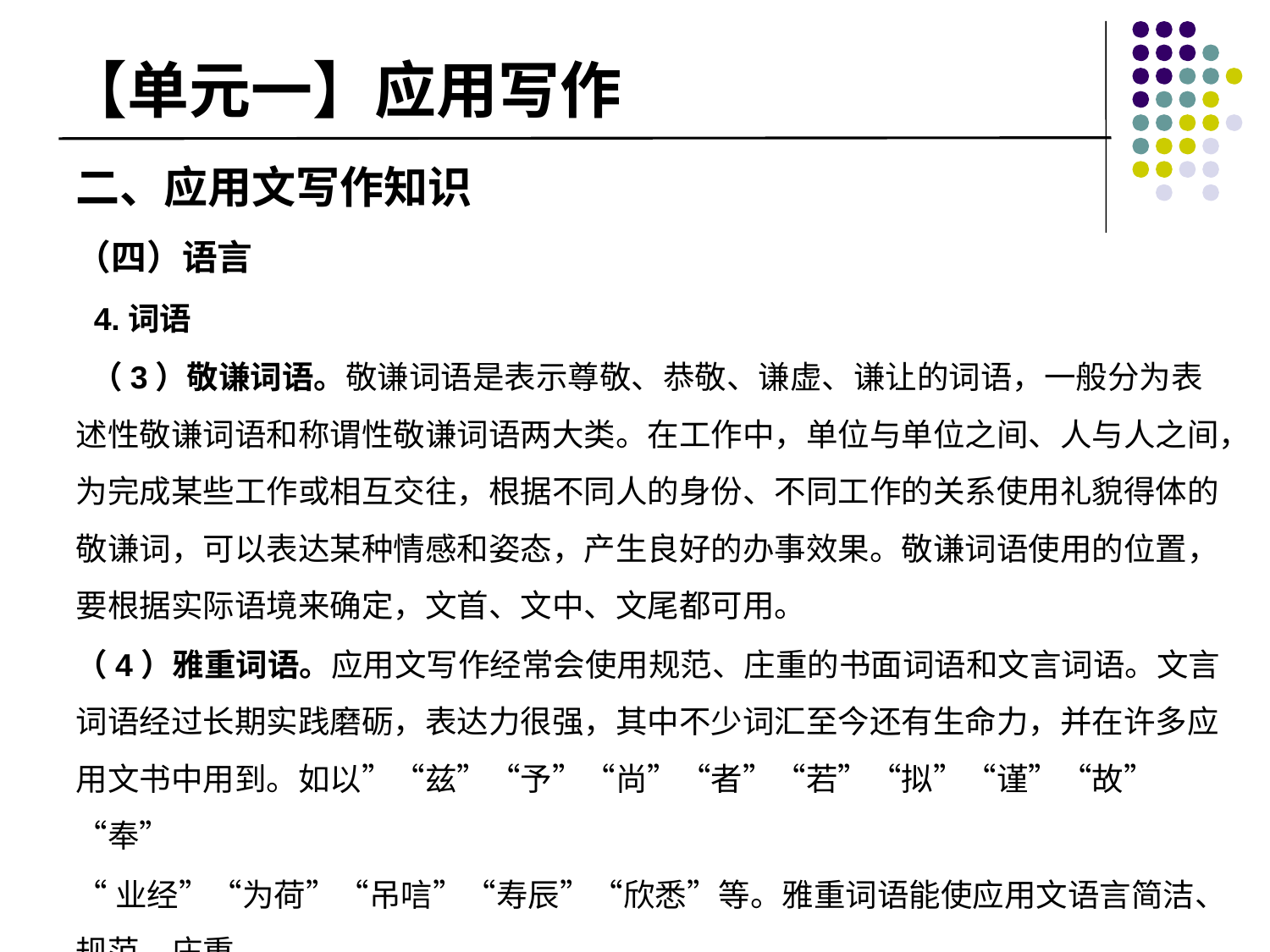

# 【单元一】应用写作
二、应用文写作知识
（四）语言
  4.词语
 （3）敬谦词语。敬谦词语是表示尊敬、恭敬、谦虚、谦让的词语，一般分为表述性敬谦词语和称谓性敬谦词语两大类。在工作中，单位与单位之间、人与人之间，为完成某些工作或相互交往，根据不同人的身份、不同工作的关系使用礼貌得体的敬谦词，可以表达某种情感和姿态，产生良好的办事效果。敬谦词语使用的位置，要根据实际语境来确定，文首、文中、文尾都可用。
（4）雅重词语。应用文写作经常会使用规范、庄重的书面词语和文言词语。文言词语经过长期实践磨砺，表达力很强，其中不少词汇至今还有生命力，并在许多应用文书中用到。如以”“兹”“予”“尚”“者”“若”“拟”“谨”“故”“奉”
“业经”“为荷”“吊唁”“寿辰”“欣悉”等。雅重词语能使应用文语言简洁、规范、庄重。